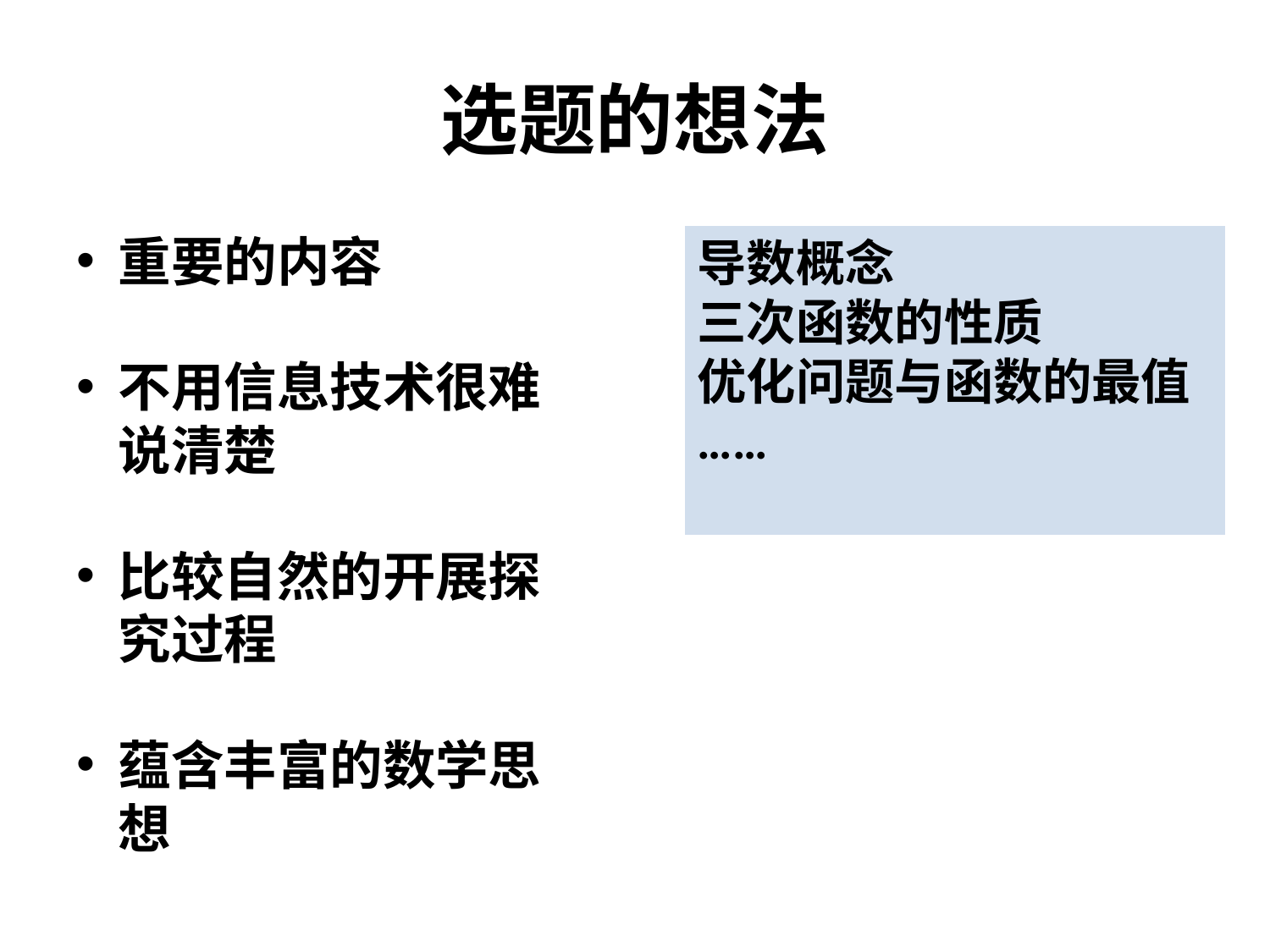

# 选题的想法
重要的内容

不用信息技术很难说清楚

比较自然的开展探究过程

蕴含丰富的数学思想

导数概念
三次函数的性质
优化问题与函数的最值
……